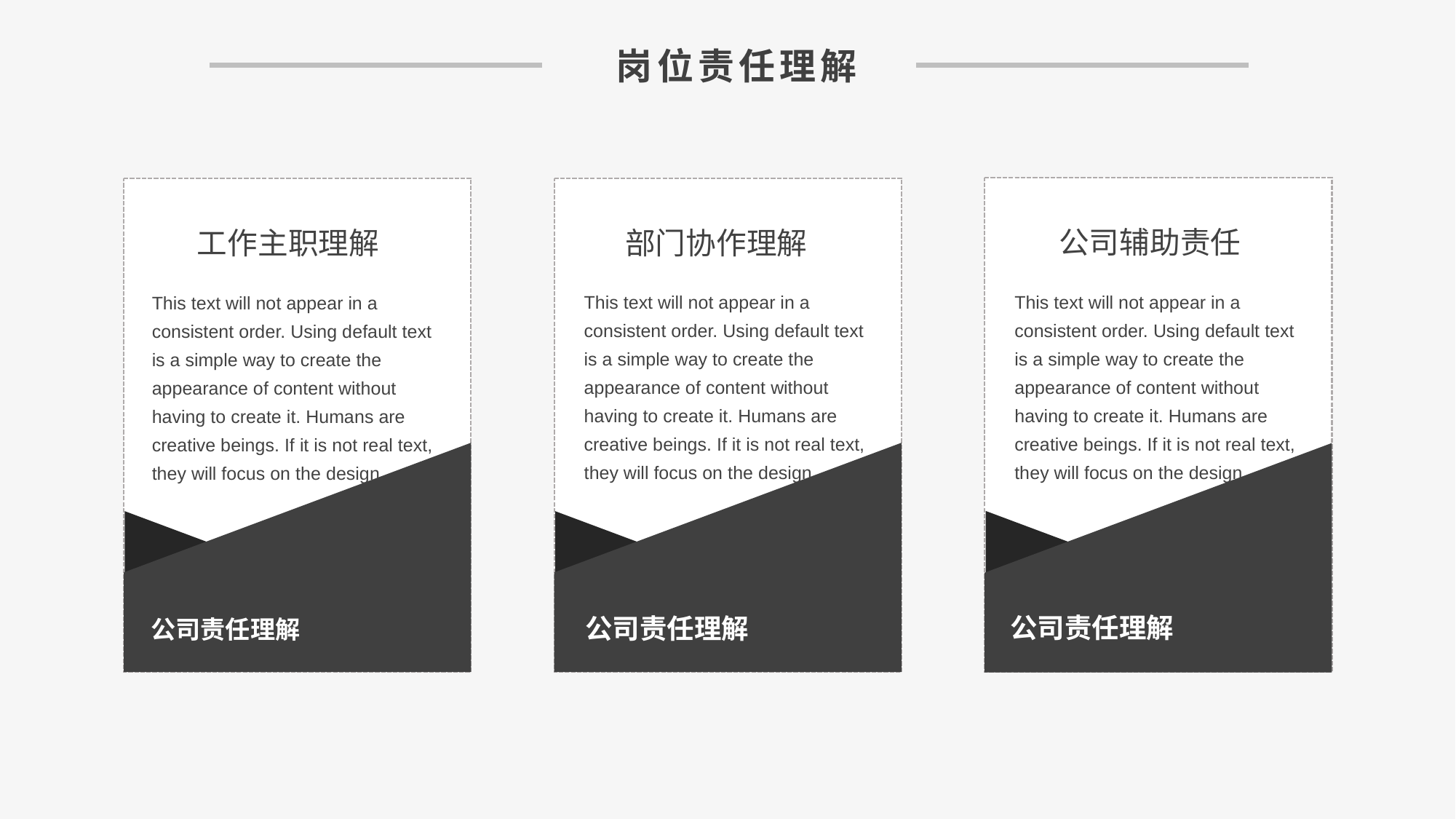

岗位责任理解

公司辅助责任

公司责任理解
This text will not appear in a consistent order. Using default text is a simple way to create the appearance of content without having to create it. Humans are creative beings. If it is not real text, they will focus on the design.

工作主职理解

公司责任理解
This text will not appear in a consistent order. Using default text is a simple way to create the appearance of content without having to create it. Humans are creative beings. If it is not real text, they will focus on the design.

部门协作理解

公司责任理解
This text will not appear in a consistent order. Using default text is a simple way to create the appearance of content without having to create it. Humans are creative beings. If it is not real text, they will focus on the design.